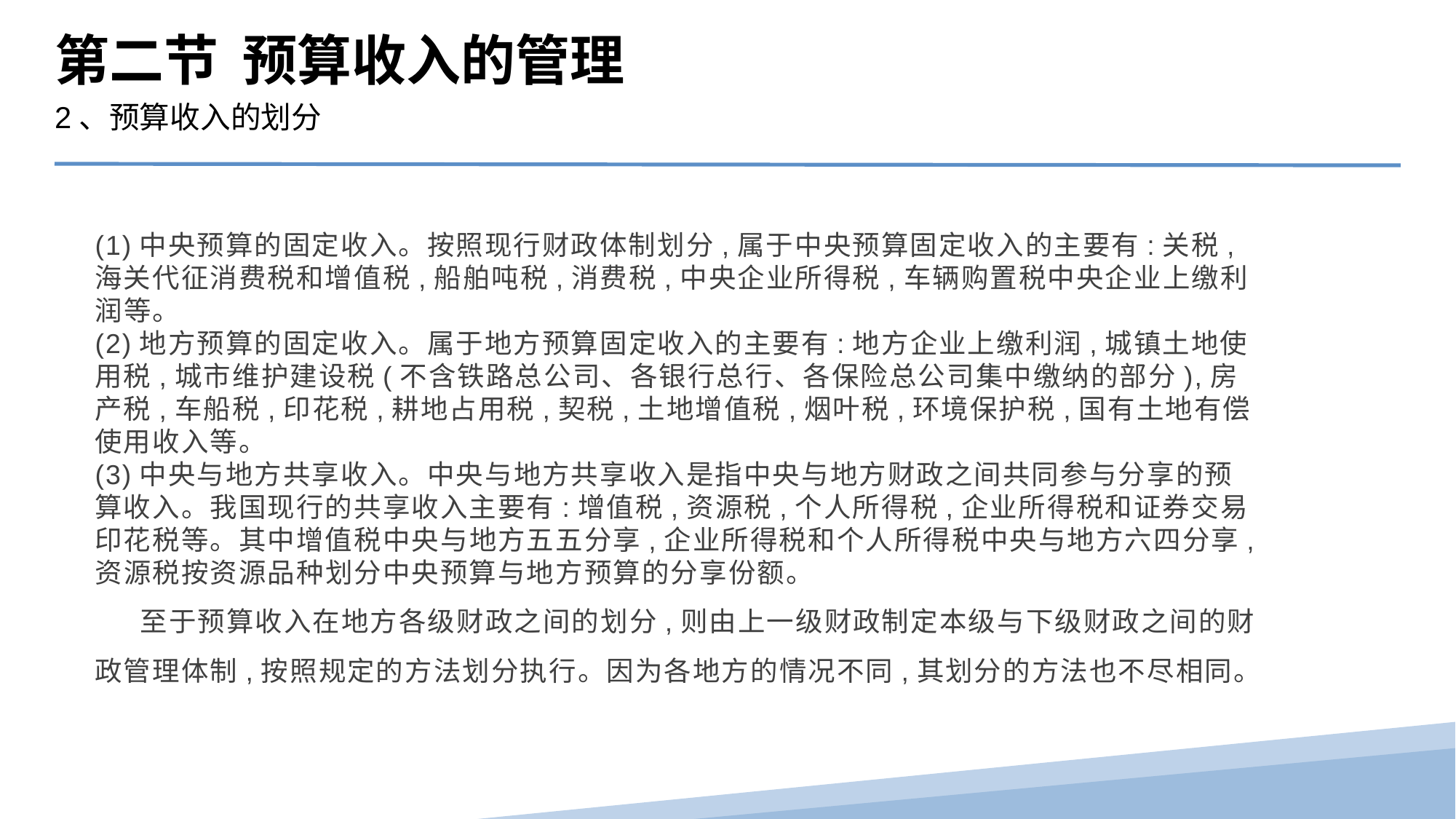

第二节  预算收入的管理
2、预算收入的划分
(1)中央预算的固定收入。按照现行财政体制划分,属于中央预算固定收入的主要有:关税,海关代征消费税和增值税,船舶吨税,消费税,中央企业所得税,车辆购置税中央企业上缴利润等。
(2)地方预算的固定收入。属于地方预算固定收入的主要有:地方企业上缴利润,城镇土地使用税,城市维护建设税(不含铁路总公司、各银行总行、各保险总公司集中缴纳的部分),房产税,车船税,印花税,耕地占用税,契税,土地增值税,烟叶税,环境保护税,国有土地有偿使用收入等。
(3)中央与地方共享收入。中央与地方共享收入是指中央与地方财政之间共同参与分享的预算收入。我国现行的共享收入主要有:增值税,资源税,个人所得税,企业所得税和证券交易印花税等。其中增值税中央与地方五五分享,企业所得税和个人所得税中央与地方六四分享,资源税按资源品种划分中央预算与地方预算的分享份额。
     至于预算收入在地方各级财政之间的划分,则由上一级财政制定本级与下级财政之间的财政管理体制,按照规定的方法划分执行。因为各地方的情况不同,其划分的方法也不尽相同。